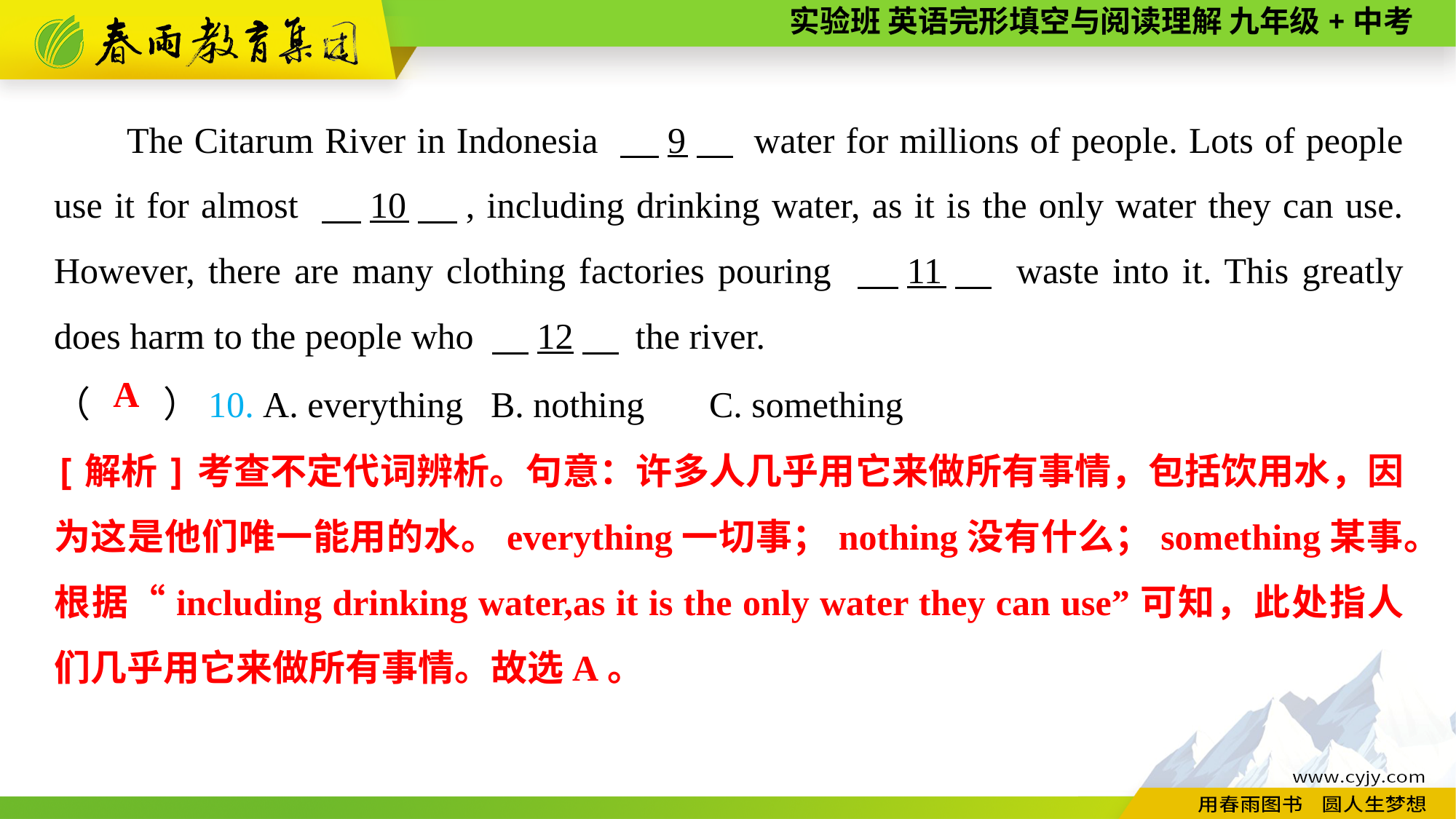

The Citarum River in Indonesia 　9　 water for millions of people. Lots of people use it for almost 　10　, including drinking water, as it is the only water they can use. However, there are many clothing factories pouring 　11　 waste into it. This greatly does harm to the people who 　12　 the river.
（　　）10. A. everything	B. nothing	C. something
A
[解析]考查不定代词辨析。句意：许多人几乎用它来做所有事情，包括饮用水，因为这是他们唯一能用的水。everything一切事；nothing没有什么；something某事。根据“including drinking water,as it is the only water they can use”可知，此处指人们几乎用它来做所有事情。故选A。